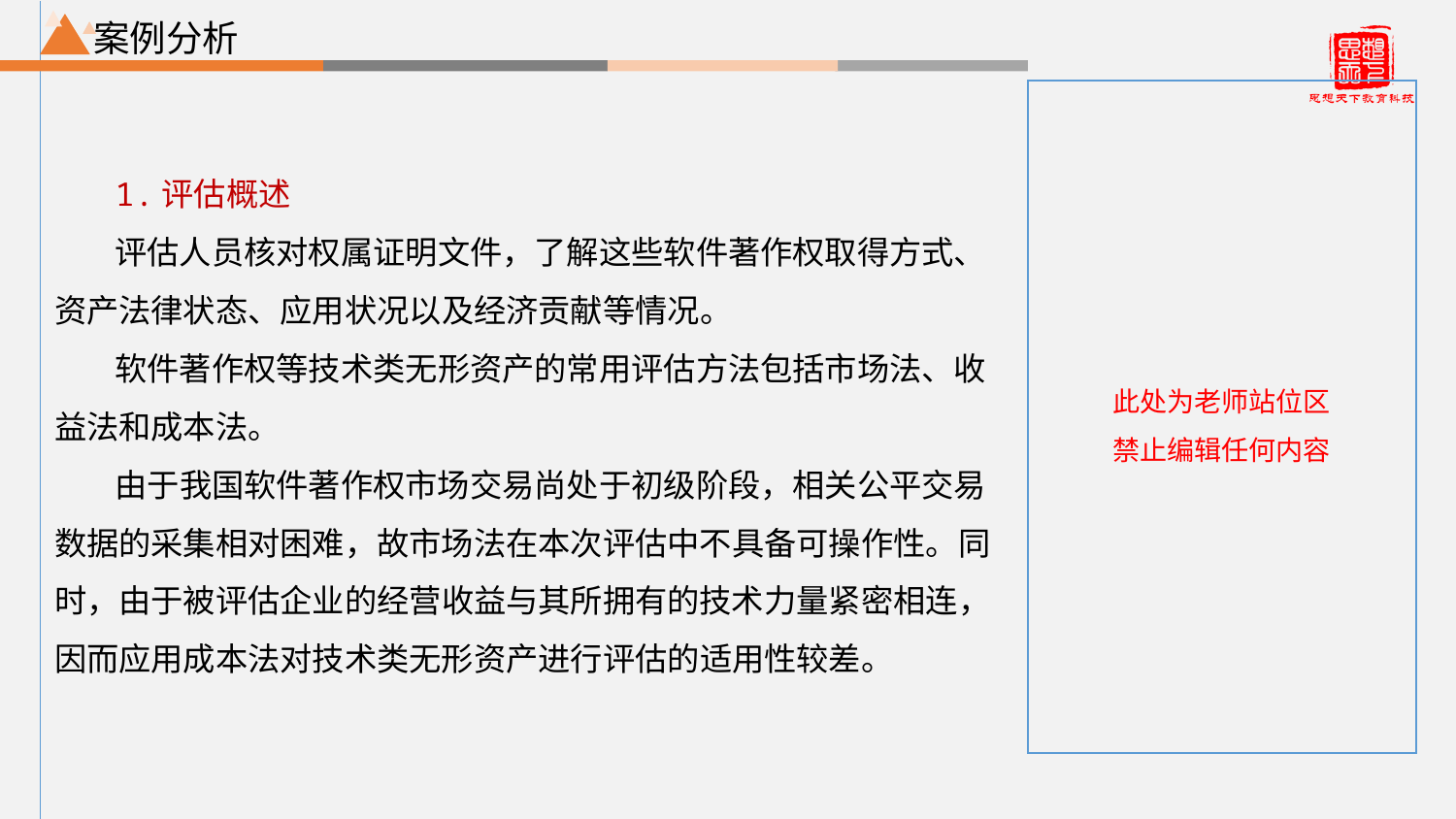

案例分析
1.评估概述
评估人员核对权属证明文件，了解这些软件著作权取得方式、资产法律状态、应用状况以及经济贡献等情况。
软件著作权等技术类无形资产的常用评估方法包括市场法、收益法和成本法。
由于我国软件著作权市场交易尚处于初级阶段，相关公平交易数据的采集相对困难，故市场法在本次评估中不具备可操作性。同时，由于被评估企业的经营收益与其所拥有的技术力量紧密相连，因而应用成本法对技术类无形资产进行评估的适用性较差。

41